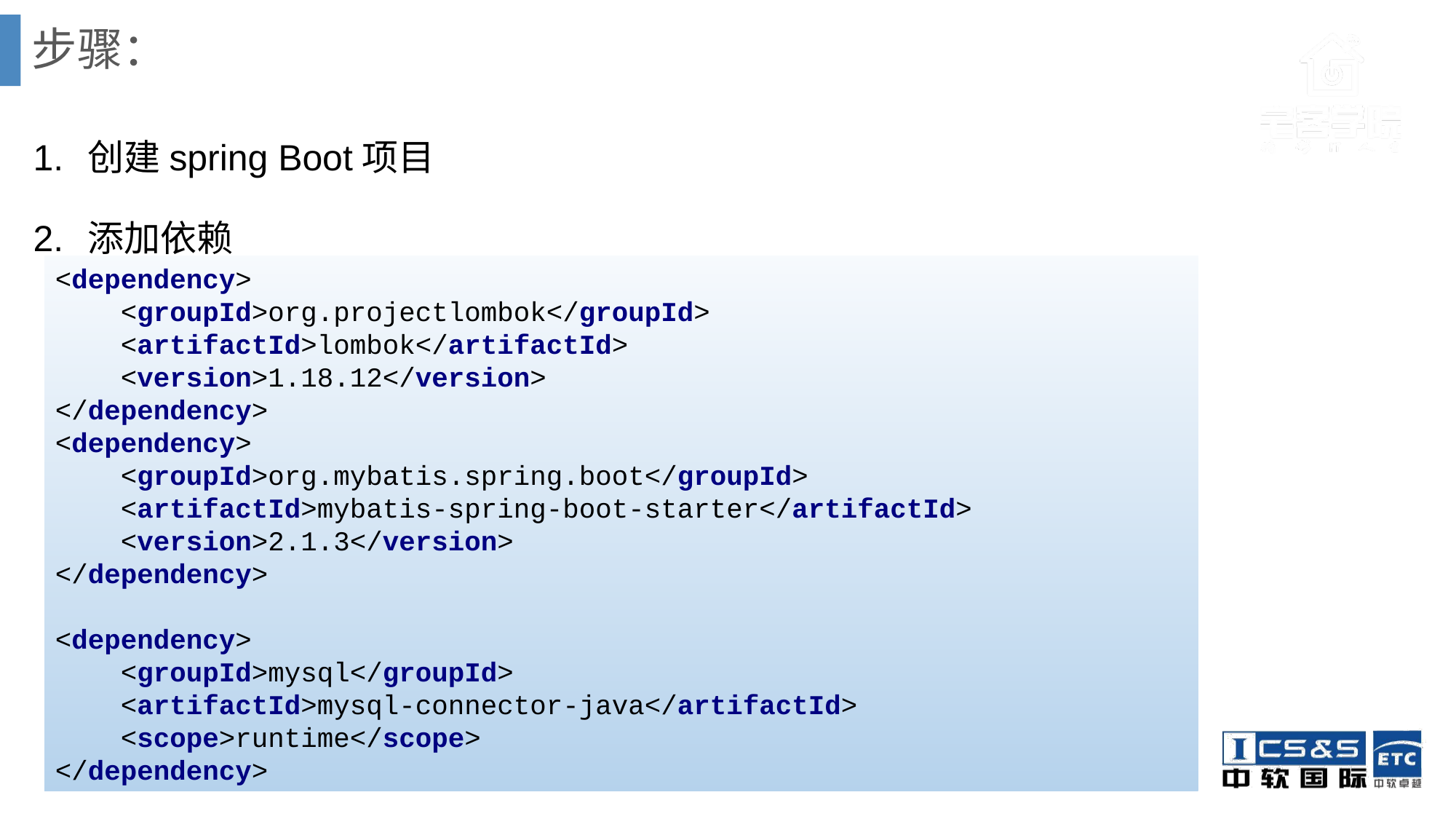

# 步骤：
创建spring Boot项目
添加依赖
<dependency>
    <groupId>org.projectlombok</groupId>
    <artifactId>lombok</artifactId>
    <version>1.18.12</version>
</dependency>
<dependency>
    <groupId>org.mybatis.spring.boot</groupId>
    <artifactId>mybatis-spring-boot-starter</artifactId>
    <version>2.1.3</version>
</dependency>
<dependency>
    <groupId>mysql</groupId>
    <artifactId>mysql-connector-java</artifactId>
    <scope>runtime</scope>
</dependency>